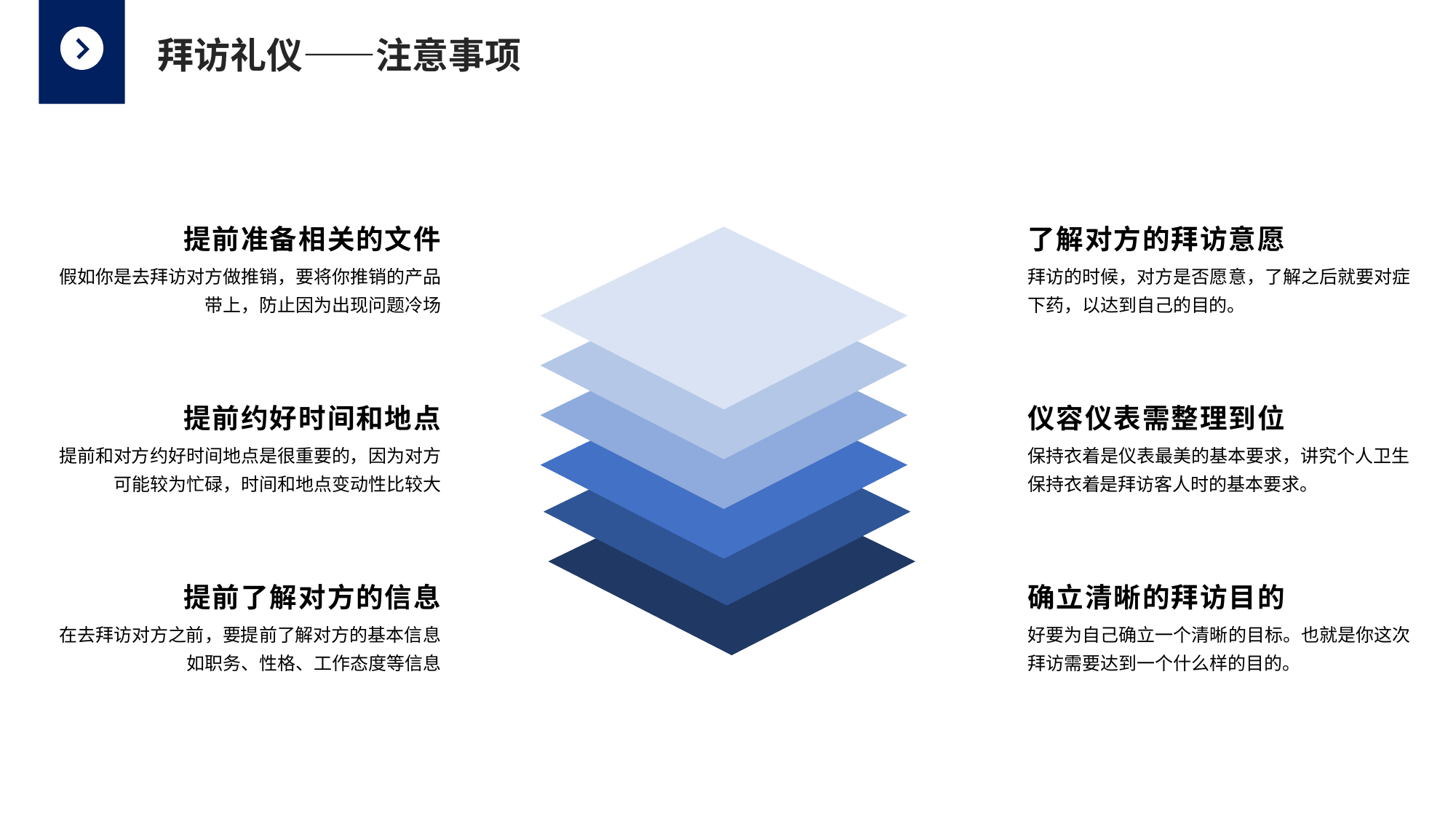

拜访礼仪——注意事项
提前准备相关的文件
了解对方的拜访意愿

假如你是去拜访对方做推销，要将你推销的产品带上，防止因为出现问题冷场
拜访的时候，对方是否愿意，了解之后就要对症下药，以达到自己的目的。

提前约好时间和地点
仪容仪表需整理到位

提前和对方约好时间地点是很重要的，因为对方可能较为忙碌，时间和地点变动性比较大
保持衣着是仪表最美的基本要求，讲究个人卫生保持衣着是拜访客人时的基本要求。

提前了解对方的信息
确立清晰的拜访目的
在去拜访对方之前，要提前了解对方的基本信息如职务、性格、工作态度等信息
好要为自己确立一个清晰的目标。也就是你这次拜访需要达到一个什么样的目的。